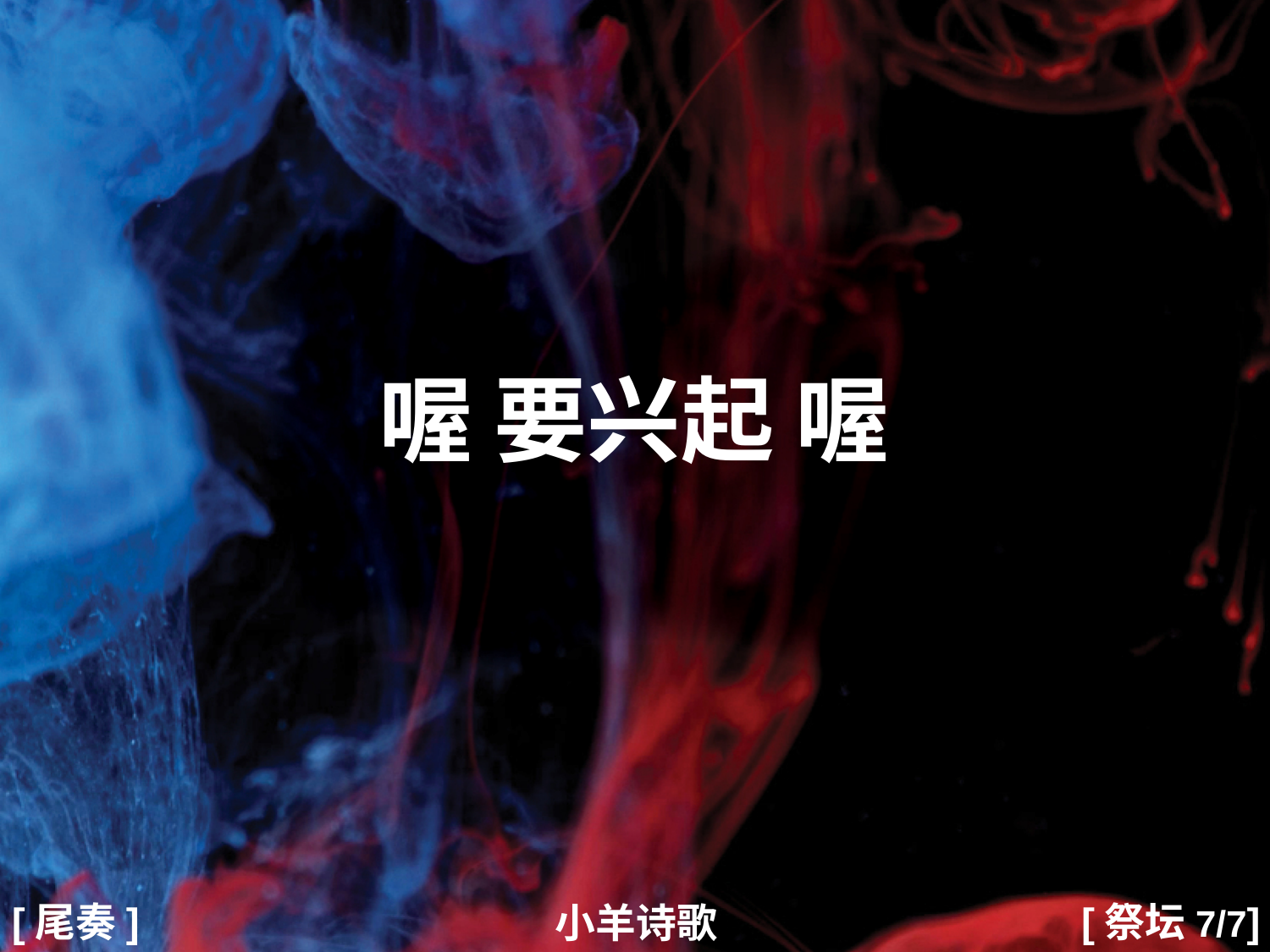

喔 要兴起 喔

#

[尾奏]
[祭坛7/7]
小羊诗歌